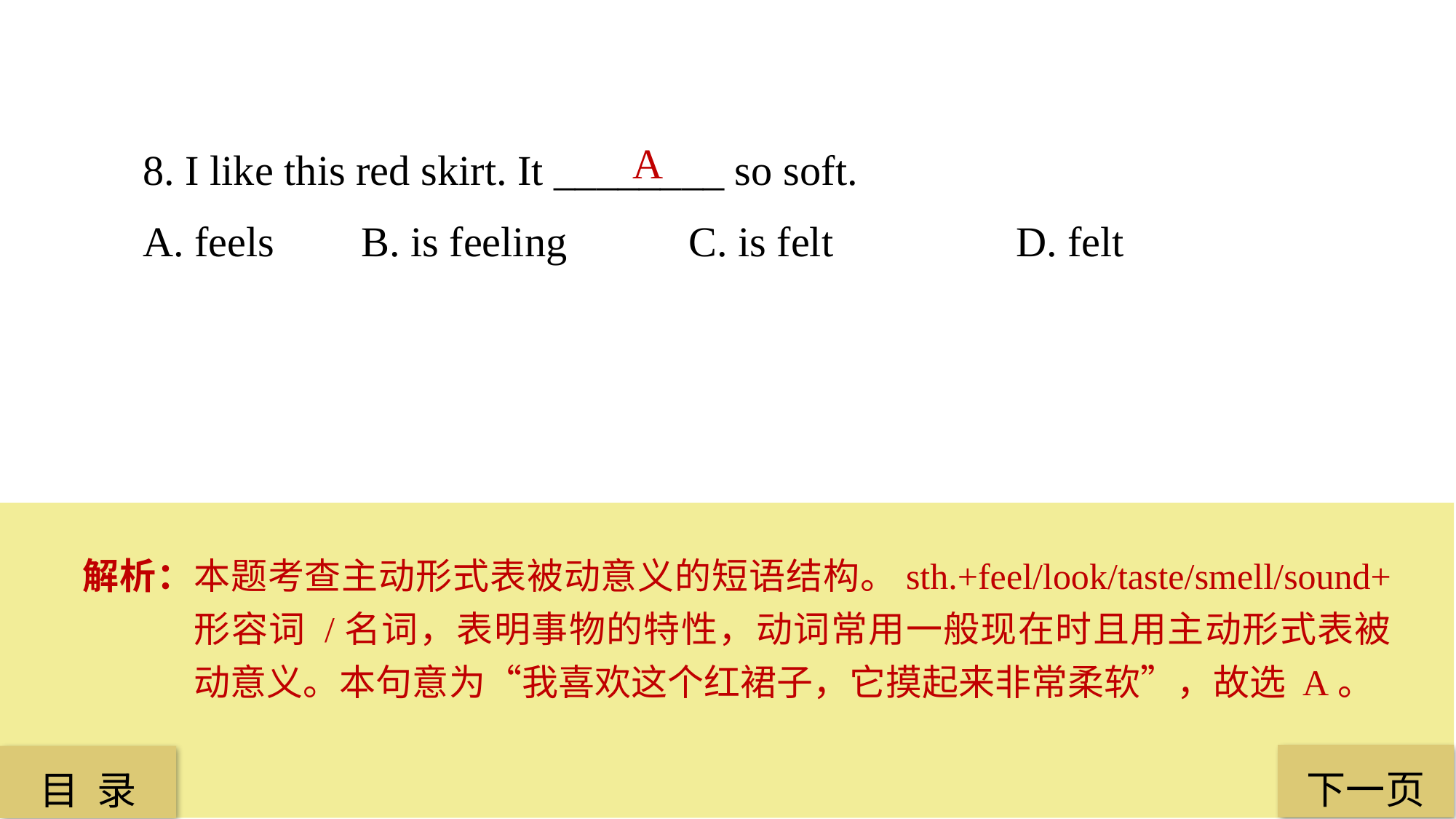

8. I like this red skirt. It ________ so soft.
A. feels 	B. is feeling 		C. is felt 		D. felt
A
解析：本题考查主动形式表被动意义的短语结构。sth.+feel/look/taste/smell/sound+ 形容词 /名词，表明事物的特性，动词常用一般现在时且用主动形式表被动意义。本句意为“我喜欢这个红裙子，它摸起来非常柔软”，故选 A。